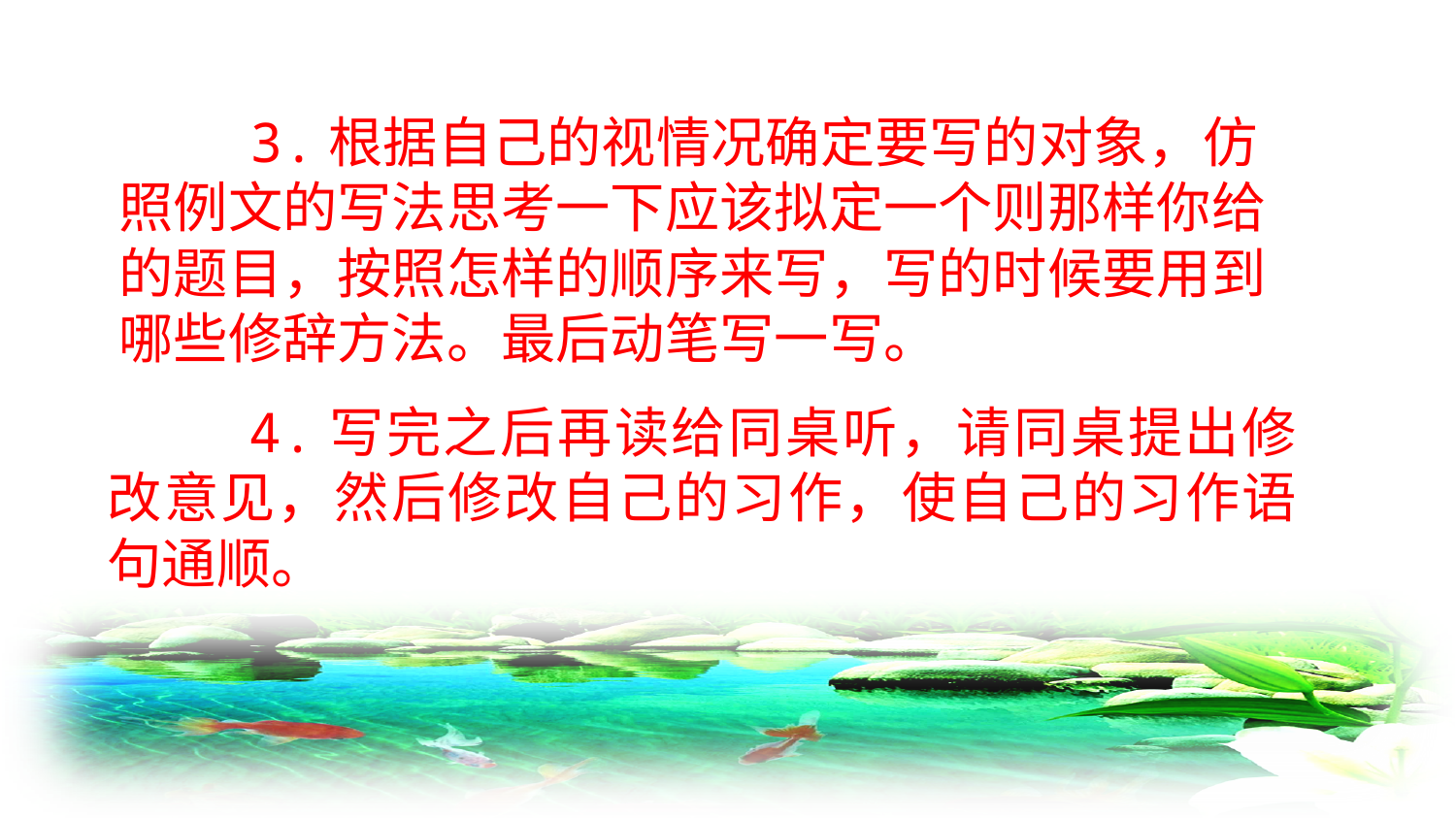

3.根据自己的视情况确定要写的对象，仿照例文的写法思考一下应该拟定一个则那样你给的题目，按照怎样的顺序来写，写的时候要用到哪些修辞方法。最后动笔写一写。

    4.写完之后再读给同桌听，请同桌提出修改意见，然后修改自己的习作，使自己的习作语句通顺。